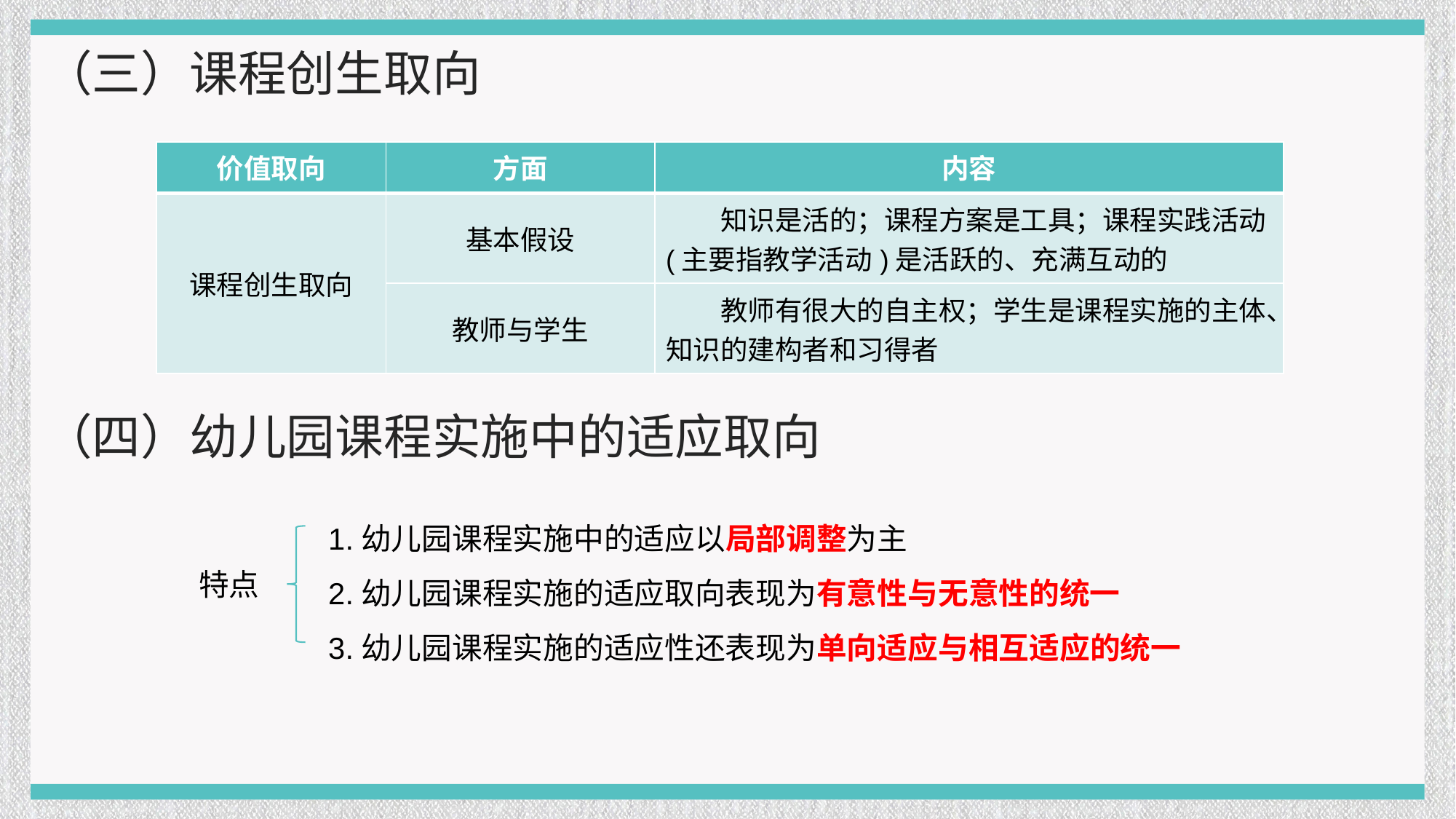

（三）课程创生取向
| 价值取向 | 方面 | 内容 |
| --- | --- | --- |
| 课程创生取向 | 基本假设 | 知识是活的；课程方案是工具；课程实践活动(主要指教学活动)是活跃的、充满互动的 |
|  | 教师与学生 | 教师有很大的自主权；学生是课程实施的主体、知识的建构者和习得者 |
（四）幼儿园课程实施中的适应取向
1.幼儿园课程实施中的适应以局部调整为主
2.幼儿园课程实施的适应取向表现为有意性与无意性的统一
3.幼儿园课程实施的适应性还表现为单向适应与相互适应的统一

特点